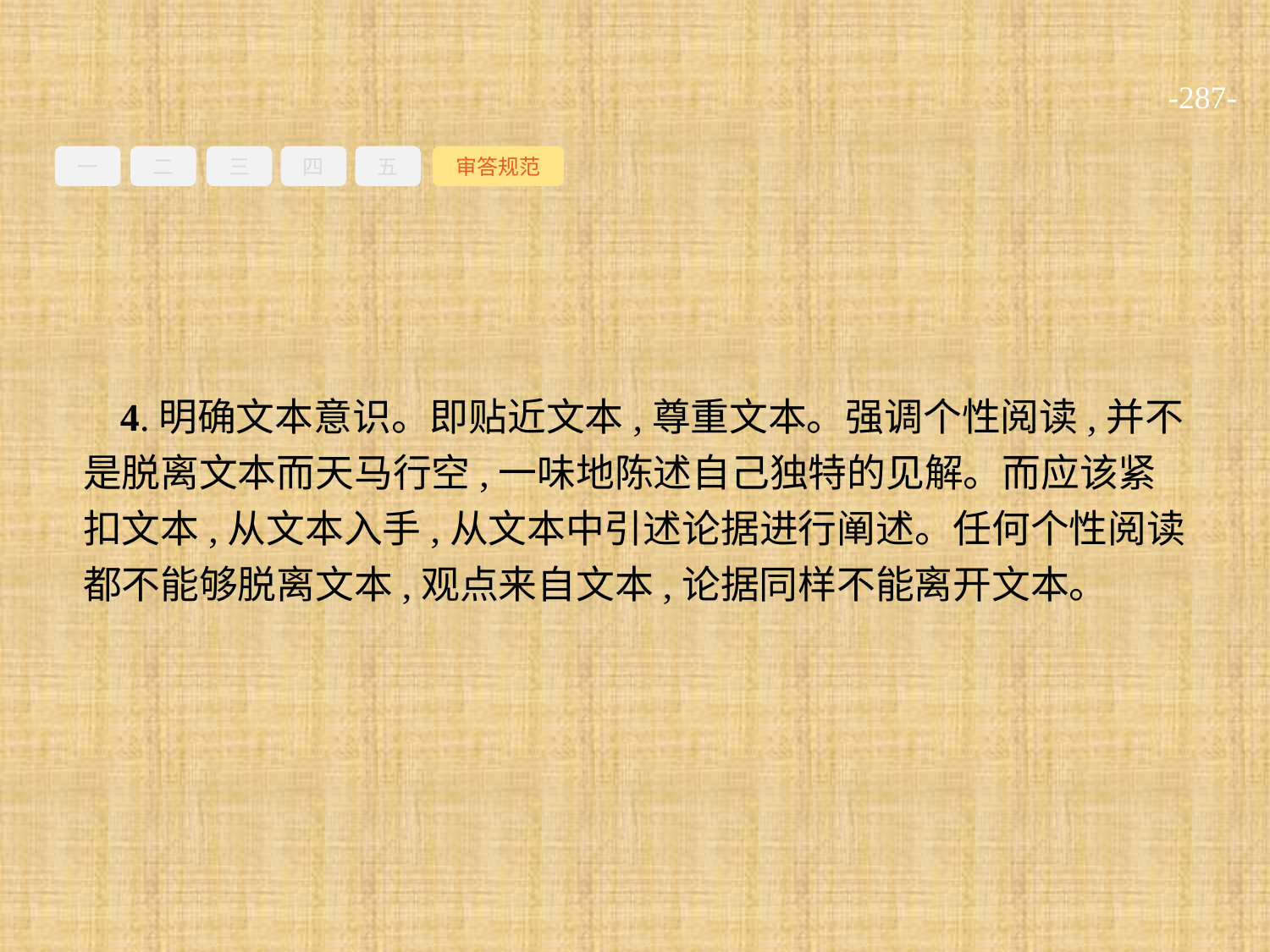

-287-
一
二
三
四
五
审答规范
4.明确文本意识。即贴近文本,尊重文本。强调个性阅读,并不是脱离文本而天马行空,一味地陈述自己独特的见解。而应该紧扣文本,从文本入手,从文本中引述论据进行阐述。任何个性阅读都不能够脱离文本,观点来自文本,论据同样不能离开文本。